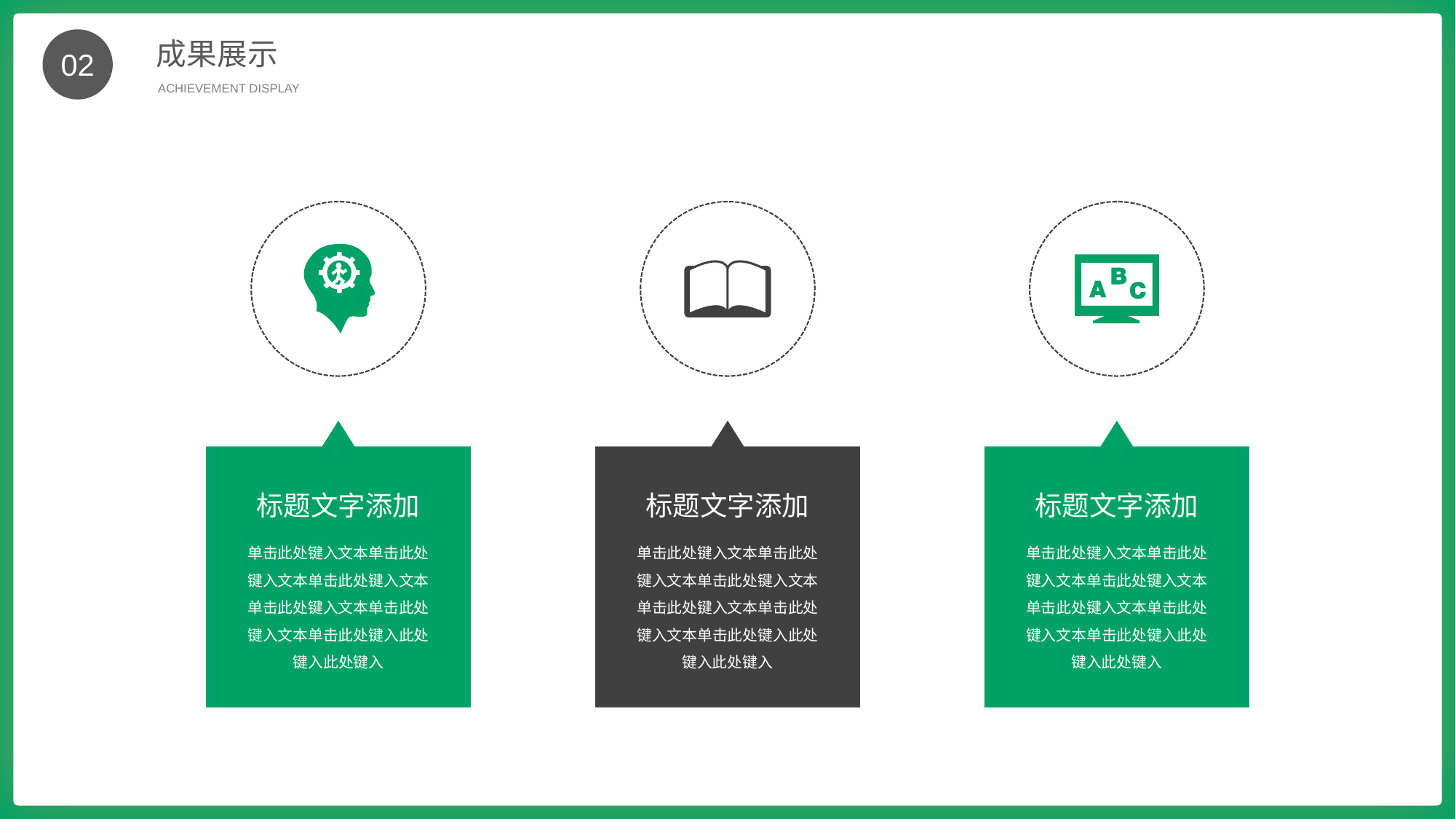

成果展示
ACHIEVEMENT DISPLAY
02

标题文字添加
单击此处键入文本单击此处键入文本单击此处键入文本单击此处键入文本单击此处键入文本单击此处键入此处键入此处键入

标题文字添加
单击此处键入文本单击此处键入文本单击此处键入文本单击此处键入文本单击此处键入文本单击此处键入此处键入此处键入

标题文字添加
单击此处键入文本单击此处键入文本单击此处键入文本单击此处键入文本单击此处键入文本单击此处键入此处键入此处键入